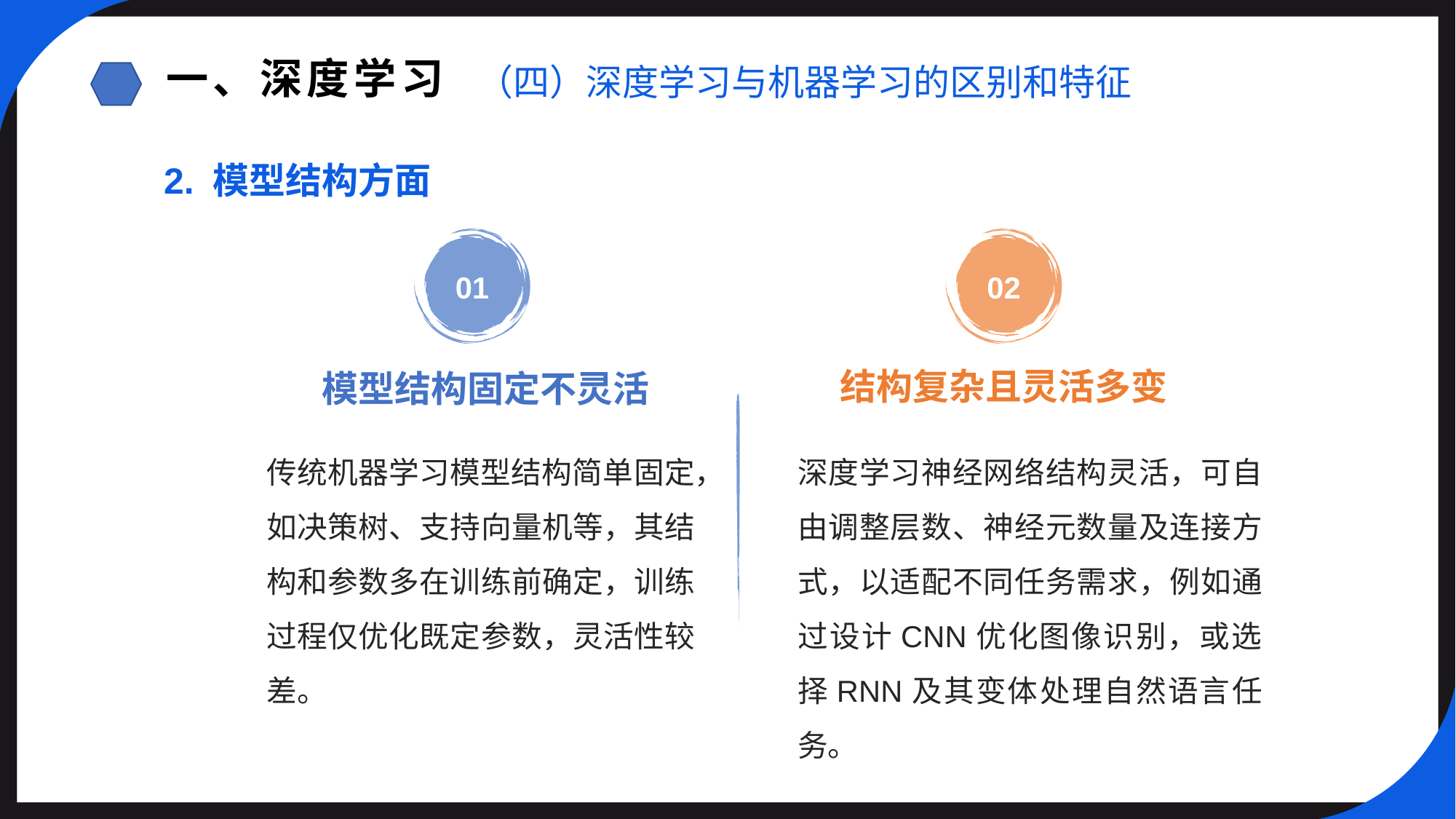

一、深度学习
（四）深度学习与机器学习的区别和特征
2. 模型结构方面
01
02
结构复杂且灵活多变
模型结构固定不灵活

传统机器学习模型结构简单固定，如决策树、支持向量机等，其结构和参数多在训练前确定，训练过程仅优化既定参数，灵活性较差。
深度学习神经网络结构灵活，可自由调整层数、神经元数量及连接方式，以适配不同任务需求，例如通过设计CNN优化图像识别，或选择RNN及其变体处理自然语言任务。